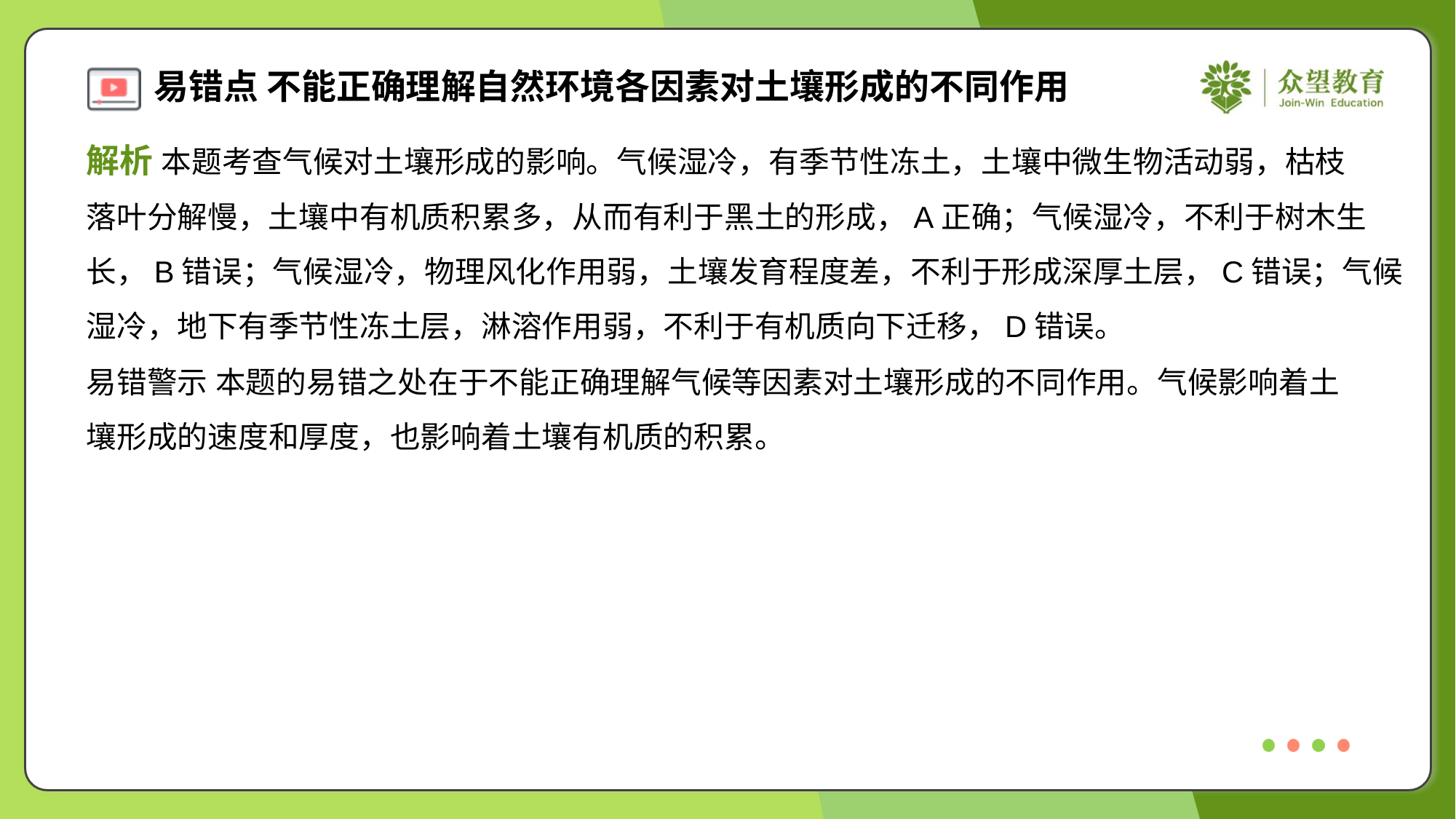

解析 本题考查气候对土壤形成的影响。气候湿冷，有季节性冻土，土壤中微生物活动弱，枯枝
落叶分解慢，土壤中有机质积累多，从而有利于黑土的形成，A正确；气候湿冷，不利于树木生
长，B错误；气候湿冷，物理风化作用弱，土壤发育程度差，不利于形成深厚土层，C错误；气候
湿冷，地下有季节性冻土层，淋溶作用弱，不利于有机质向下迁移，D错误。
易错警示 本题的易错之处在于不能正确理解气候等因素对土壤形成的不同作用。气候影响着土
壤形成的速度和厚度，也影响着土壤有机质的积累。